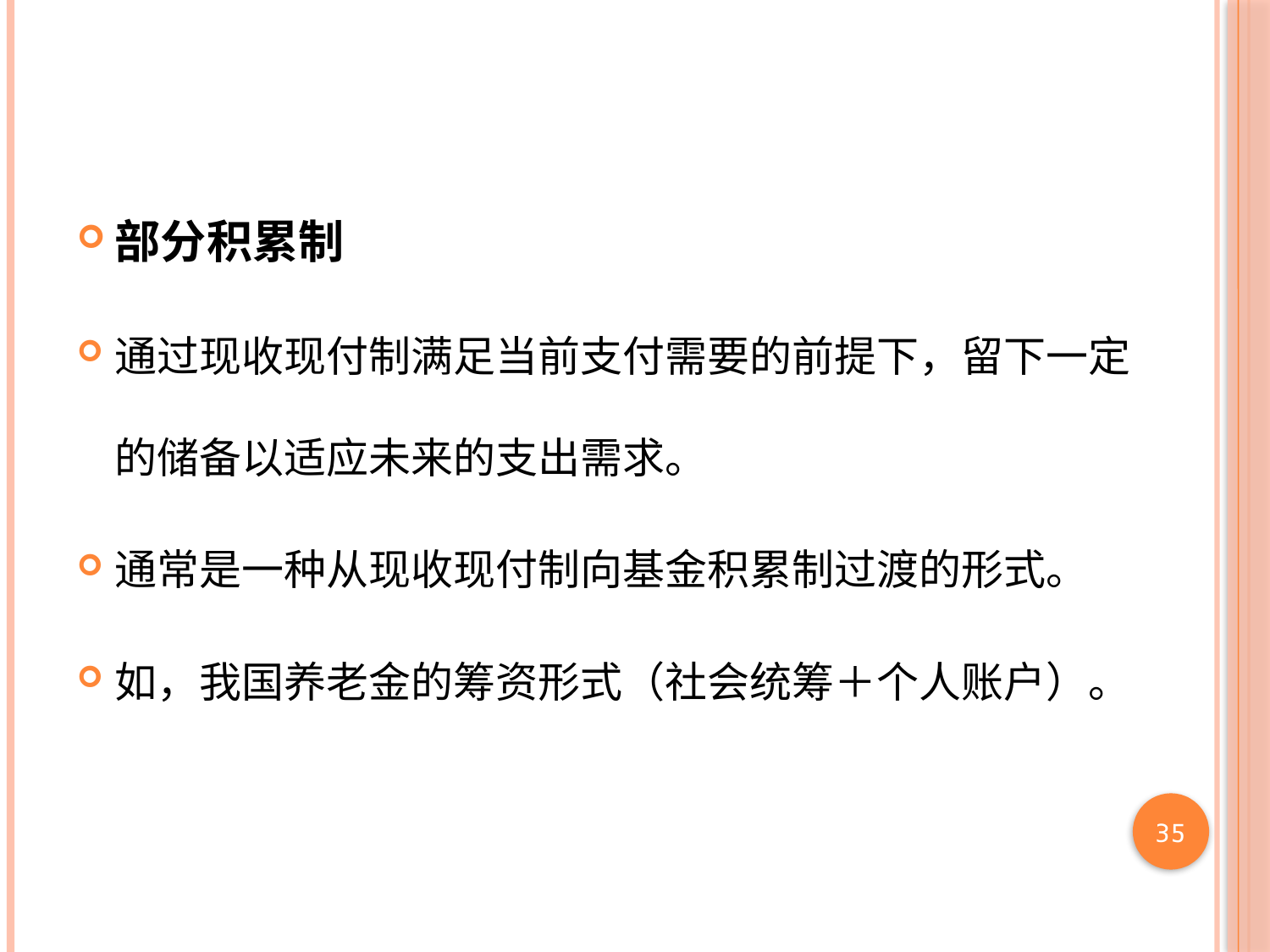

部分积累制
通过现收现付制满足当前支付需要的前提下，留下一定的储备以适应未来的支出需求。
通常是一种从现收现付制向基金积累制过渡的形式。
如，我国养老金的筹资形式（社会统筹＋个人账户）。
35